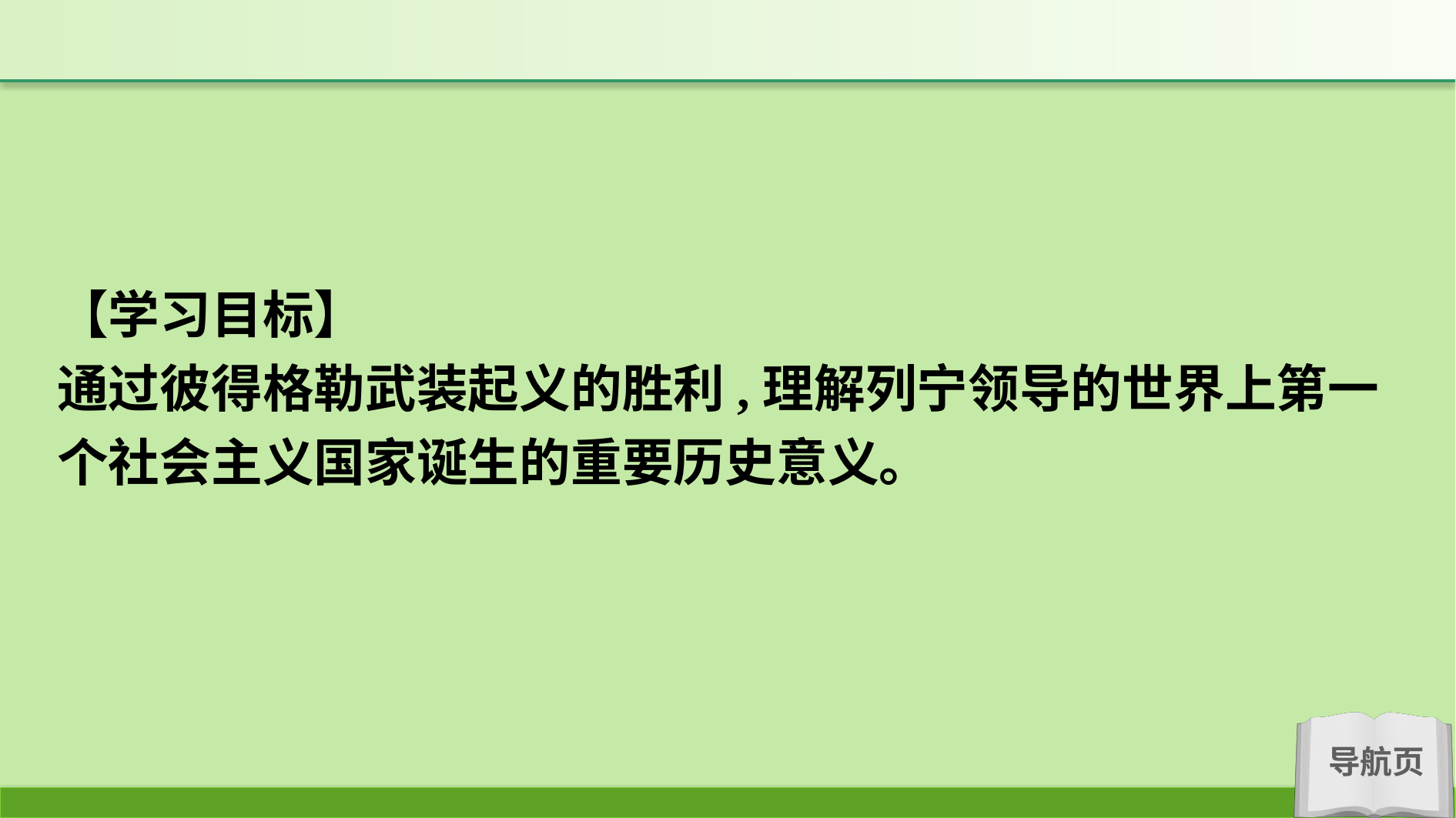

【学习目标】
通过彼得格勒武装起义的胜利,理解列宁领导的世界上第一个社会主义国家诞生的重要历史意义。